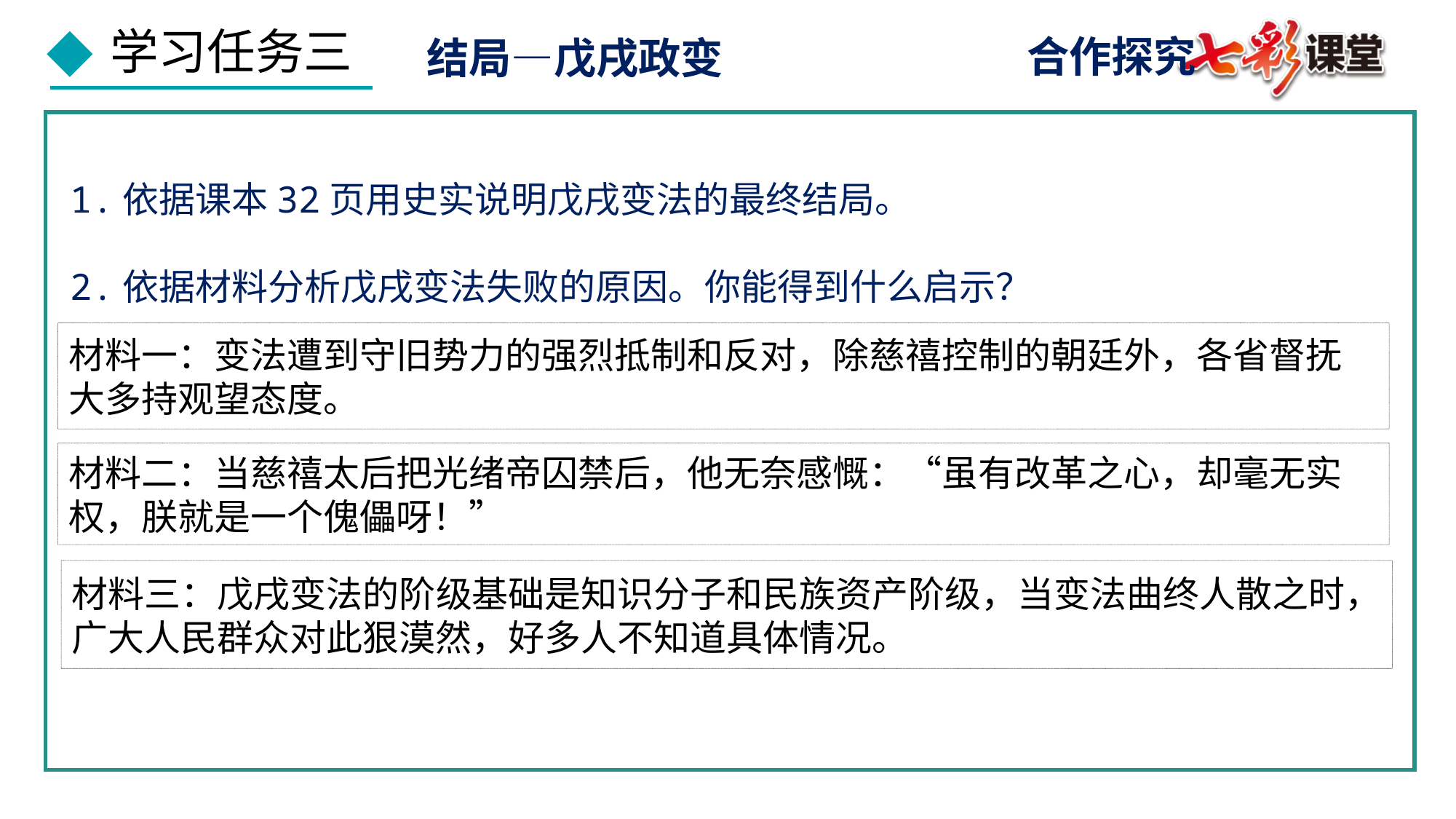

合作探究
结局—戊戌政变
1.依据课本32页用史实说明戊戌变法的最终结局。
2.依据材料分析戊戌变法失败的原因。你能得到什么启示？

材料一：变法遭到守旧势力的强烈抵制和反对，除慈禧控制的朝廷外，各省督抚大多持观望态度。
材料二：当慈禧太后把光绪帝囚禁后，他无奈感慨：“虽有改革之心，却毫无实权，朕就是一个傀儡呀！”
材料三：戊戌变法的阶级基础是知识分子和民族资产阶级，当变法曲终人散之时，广大人民群众对此狠漠然，好多人不知道具体情况。